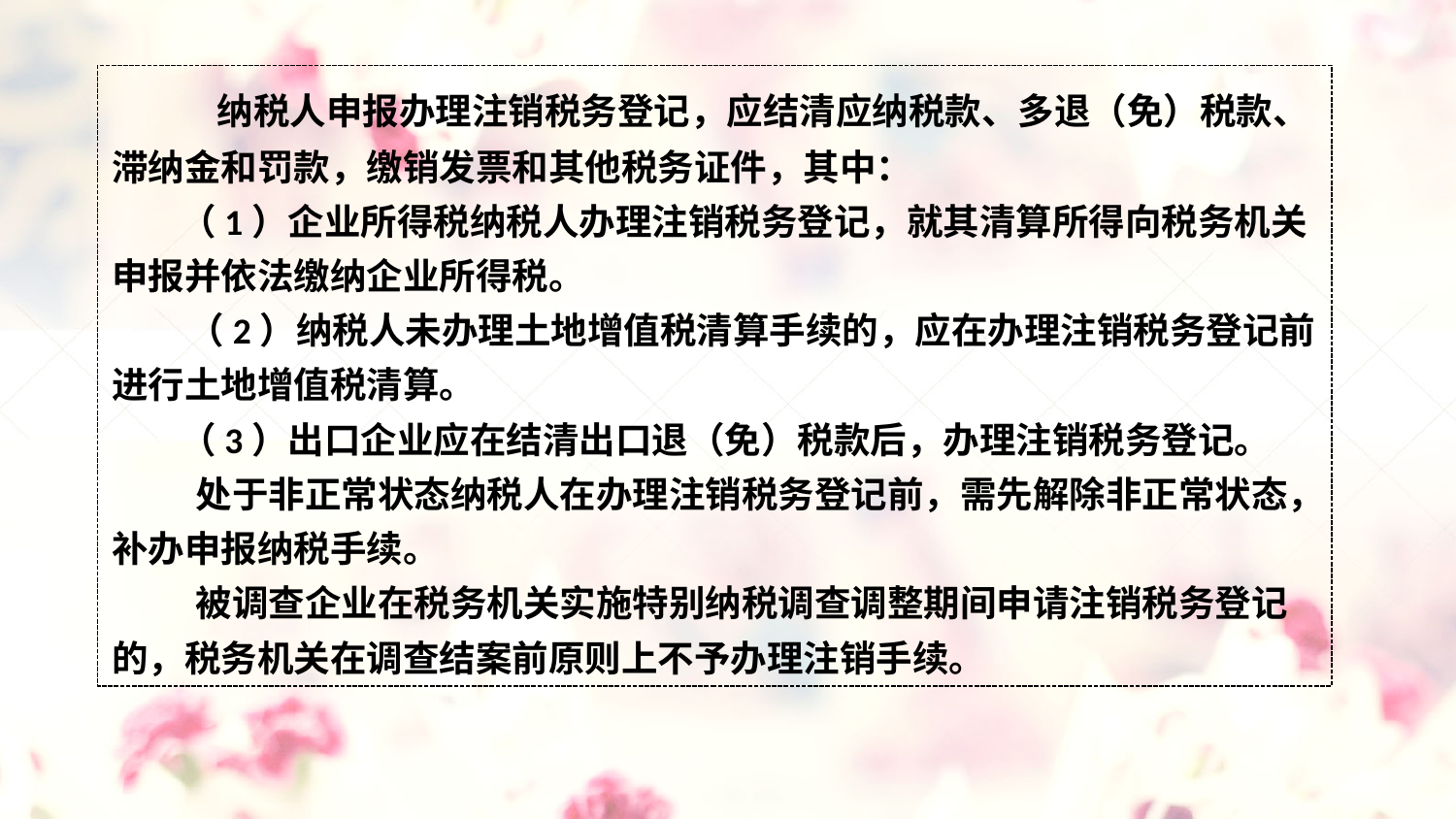

纳税人申报办理注销税务登记，应结清应纳税款、多退（免）税款、滞纳金和罚款，缴销发票和其他税务证件，其中：
  （1）企业所得税纳税人办理注销税务登记，就其清算所得向税务机关申报并依法缴纳企业所得税。
   （2）纳税人未办理土地增值税清算手续的，应在办理注销税务登记前进行土地增值税清算。
  （3）出口企业应在结清出口退（免）税款后，办理注销税务登记。
    处于非正常状态纳税人在办理注销税务登记前，需先解除非正常状态，补办申报纳税手续。
    被调查企业在税务机关实施特别纳税调查调整期间申请注销税务登记的，税务机关在调查结案前原则上不予办理注销手续。